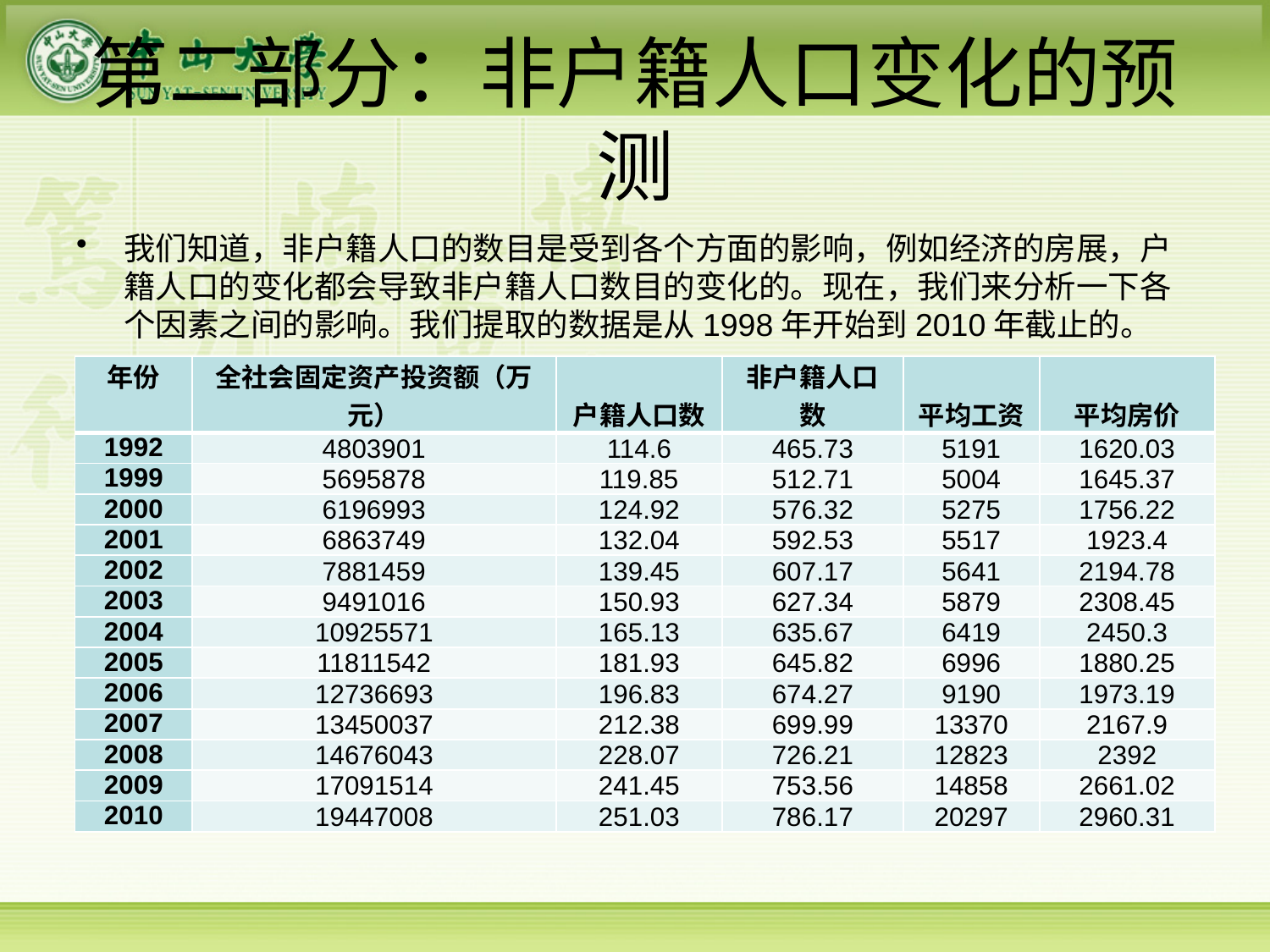

# 第二部分：非户籍人口变化的预测
我们知道，非户籍人口的数目是受到各个方面的影响，例如经济的房展，户籍人口的变化都会导致非户籍人口数目的变化的。现在，我们来分析一下各个因素之间的影响。我们提取的数据是从1998年开始到2010年截止的。

| 年份 | 全社会固定资产投资额（万元） | 户籍人口数 | 非户籍人口数 | 平均工资 | 平均房价 |
| --- | --- | --- | --- | --- | --- |
| 1992 | 4803901 | 114.6 | 465.73 | 5191 | 1620.03 |
| 1999 | 5695878 | 119.85 | 512.71 | 5004 | 1645.37 |
| 2000 | 6196993 | 124.92 | 576.32 | 5275 | 1756.22 |
| 2001 | 6863749 | 132.04 | 592.53 | 5517 | 1923.4 |
| 2002 | 7881459 | 139.45 | 607.17 | 5641 | 2194.78 |
| 2003 | 9491016 | 150.93 | 627.34 | 5879 | 2308.45 |
| 2004 | 10925571 | 165.13 | 635.67 | 6419 | 2450.3 |
| 2005 | 11811542 | 181.93 | 645.82 | 6996 | 1880.25 |
| 2006 | 12736693 | 196.83 | 674.27 | 9190 | 1973.19 |
| 2007 | 13450037 | 212.38 | 699.99 | 13370 | 2167.9 |
| 2008 | 14676043 | 228.07 | 726.21 | 12823 | 2392 |
| 2009 | 17091514 | 241.45 | 753.56 | 14858 | 2661.02 |
| 2010 | 19447008 | 251.03 | 786.17 | 20297 | 2960.31 |